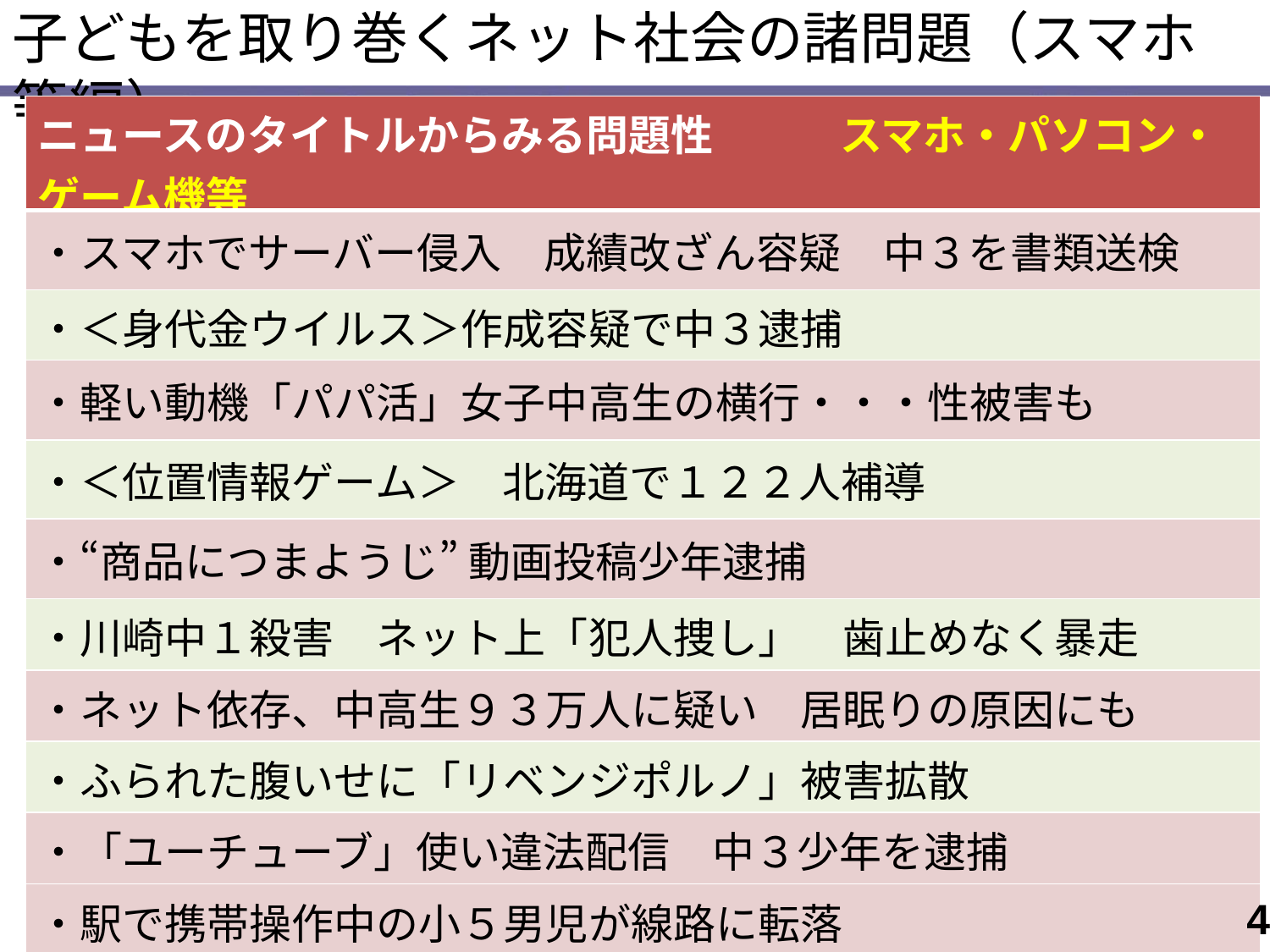

子どもを取り巻くネット社会の諸問題（スマホ等編）
| ニュースのタイトルからみる問題性　　　スマホ・パソコン・ゲーム機等 |
| --- |
| ・スマホでサーバー侵入　成績改ざん容疑　中３を書類送検 |
| ・＜身代金ウイルス＞作成容疑で中３逮捕 |
| ・軽い動機「パパ活」女子中高生の横行・・・性被害も |
| ・＜位置情報ゲーム＞　北海道で１２２人補導 |
| ・“商品につまようじ” 動画投稿少年逮捕 |
| ・川崎中１殺害　ネット上「犯人捜し」　歯止めなく暴走 |
| ・ネット依存、中高生９３万人に疑い　居眠りの原因にも |
| ・ふられた腹いせに「リベンジポルノ」被害拡散 |
| ・「ユーチューブ」使い違法配信　中３少年を逮捕 |
| ・駅で携帯操作中の小５男児が線路に転落 |

4